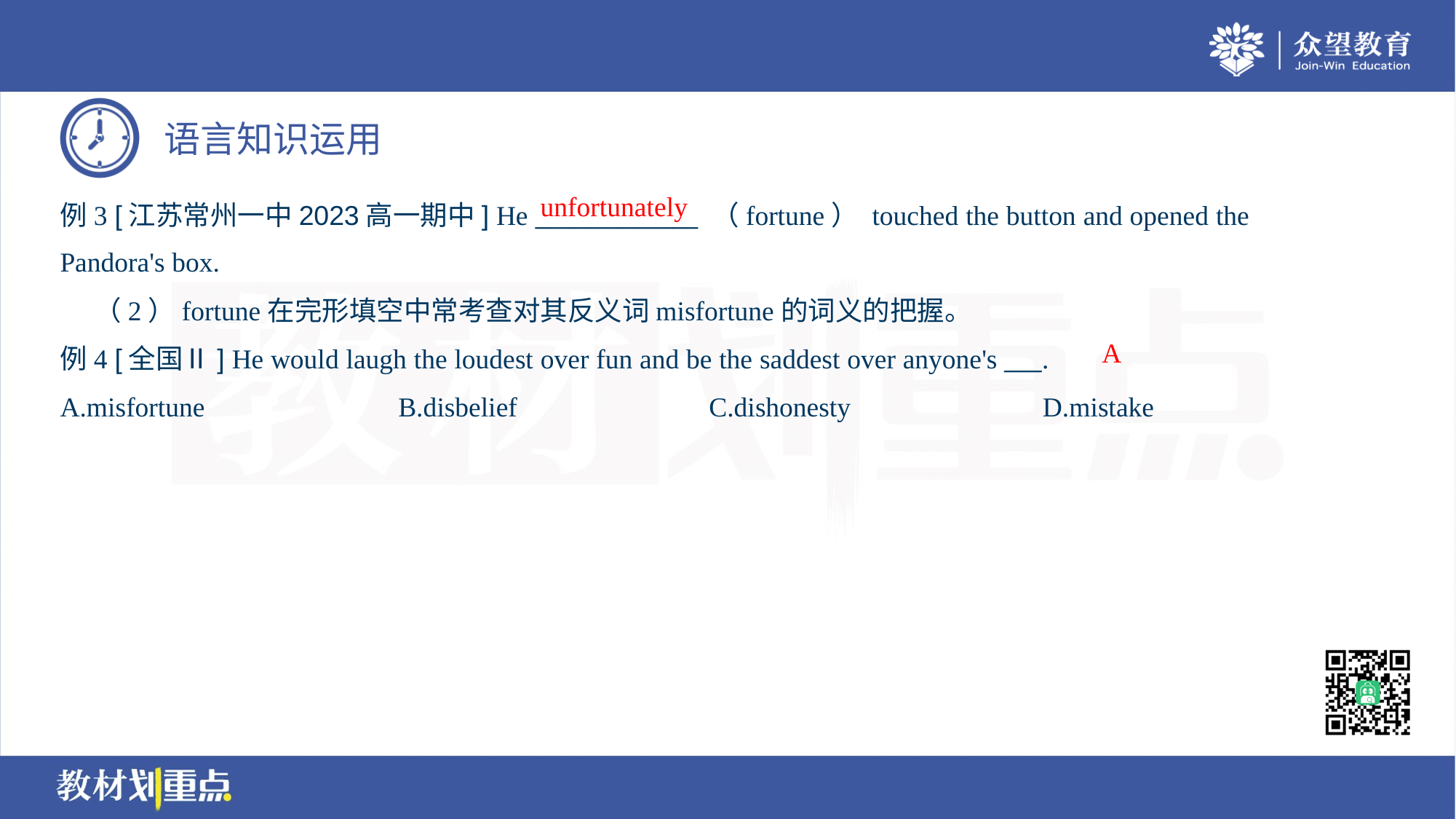

unfortunately
例3 [江苏常州一中2023高一期中] He _____________ （fortune） touched the button and opened the
Pandora's box.
    （2）fortune在完形填空中常考查对其反义词misfortune的词义的把握。
A
例4 [全国Ⅱ] He would laugh the loudest over fun and be the saddest over anyone's ___.
A.misfortune	B.disbelief	C.dishonesty	D.mistake